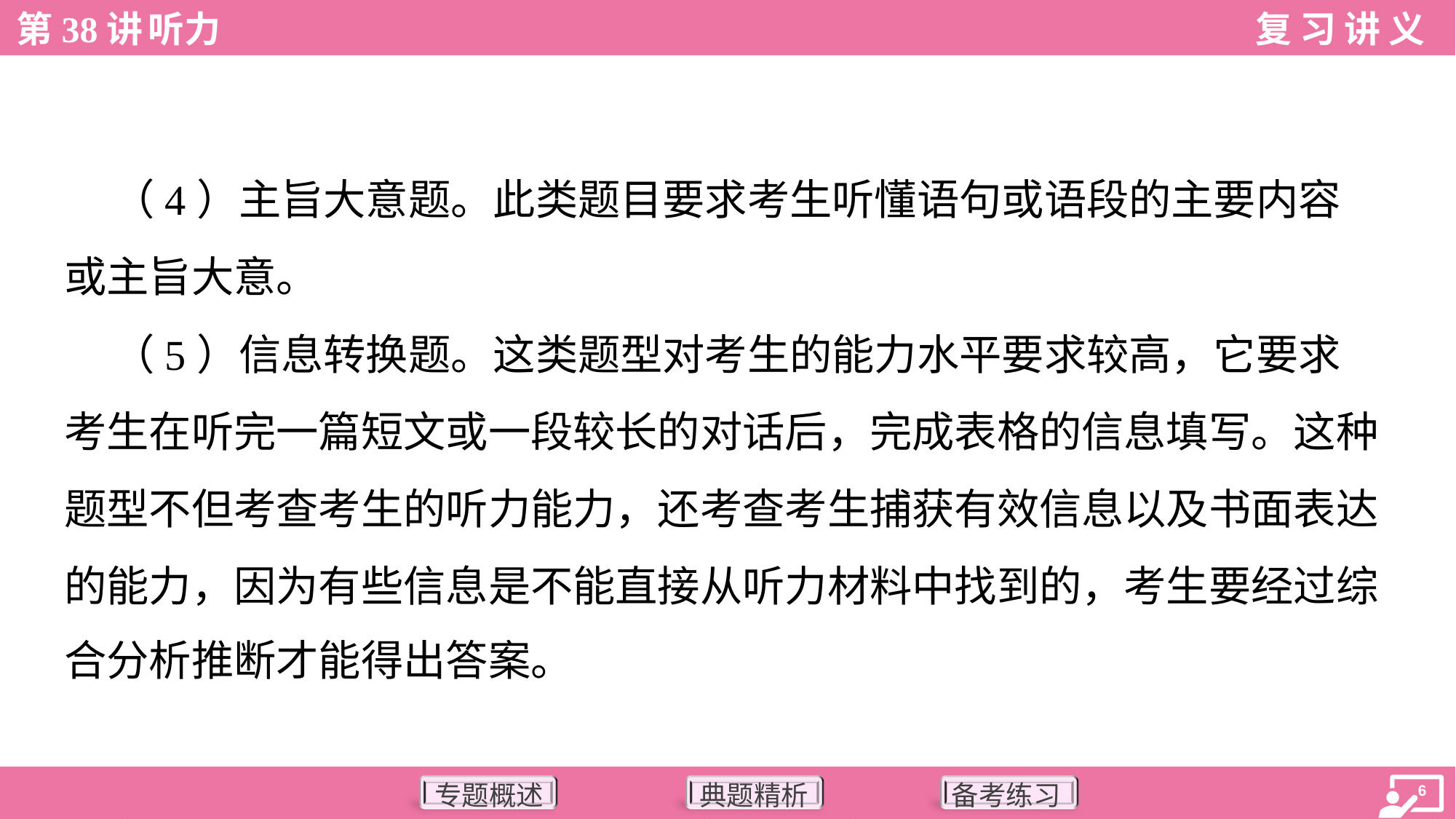

（4）主旨大意题。此类题目要求考生听懂语句或语段的主要内容
或主旨大意。
    （5）信息转换题。这类题型对考生的能力水平要求较高，它要求
考生在听完一篇短文或一段较长的对话后，完成表格的信息填写。这种
题型不但考查考生的听力能力，还考查考生捕获有效信息以及书面表达
的能力，因为有些信息是不能直接从听力材料中找到的，考生要经过综
合分析推断才能得出答案。